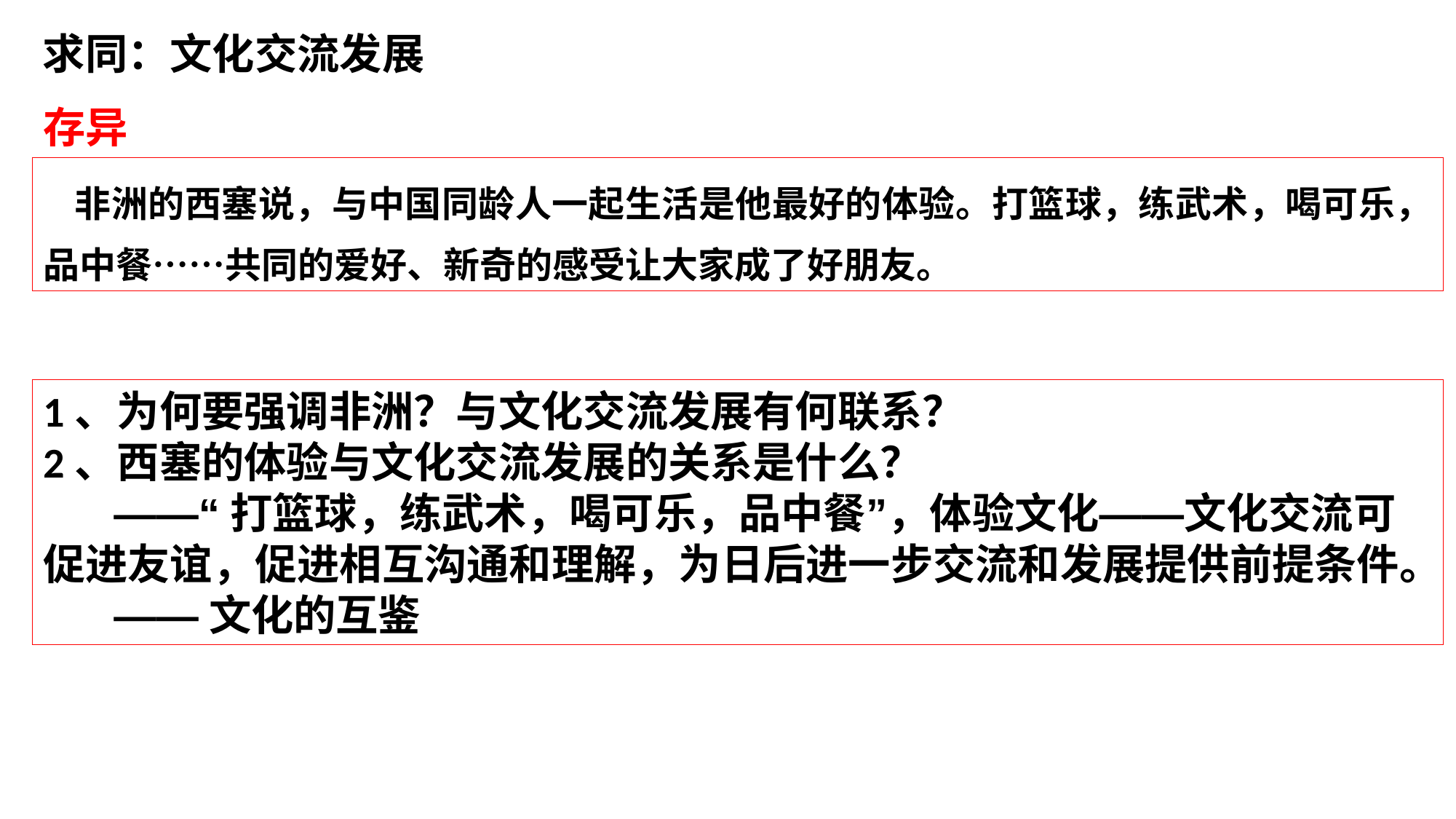

求同：文化交流发展
存异
非洲的西塞说，与中国同龄人一起生活是他最好的体验。打篮球，练武术，喝可乐，品中餐……共同的爱好、新奇的感受让大家成了好朋友。
1、为何要强调非洲？与文化交流发展有何联系？
2、西塞的体验与文化交流发展的关系是什么？
      ——“打篮球，练武术，喝可乐，品中餐”，体验文化——文化交流可促进友谊，促进相互沟通和理解，为日后进一步交流和发展提供前提条件。
      ——文化的互鉴